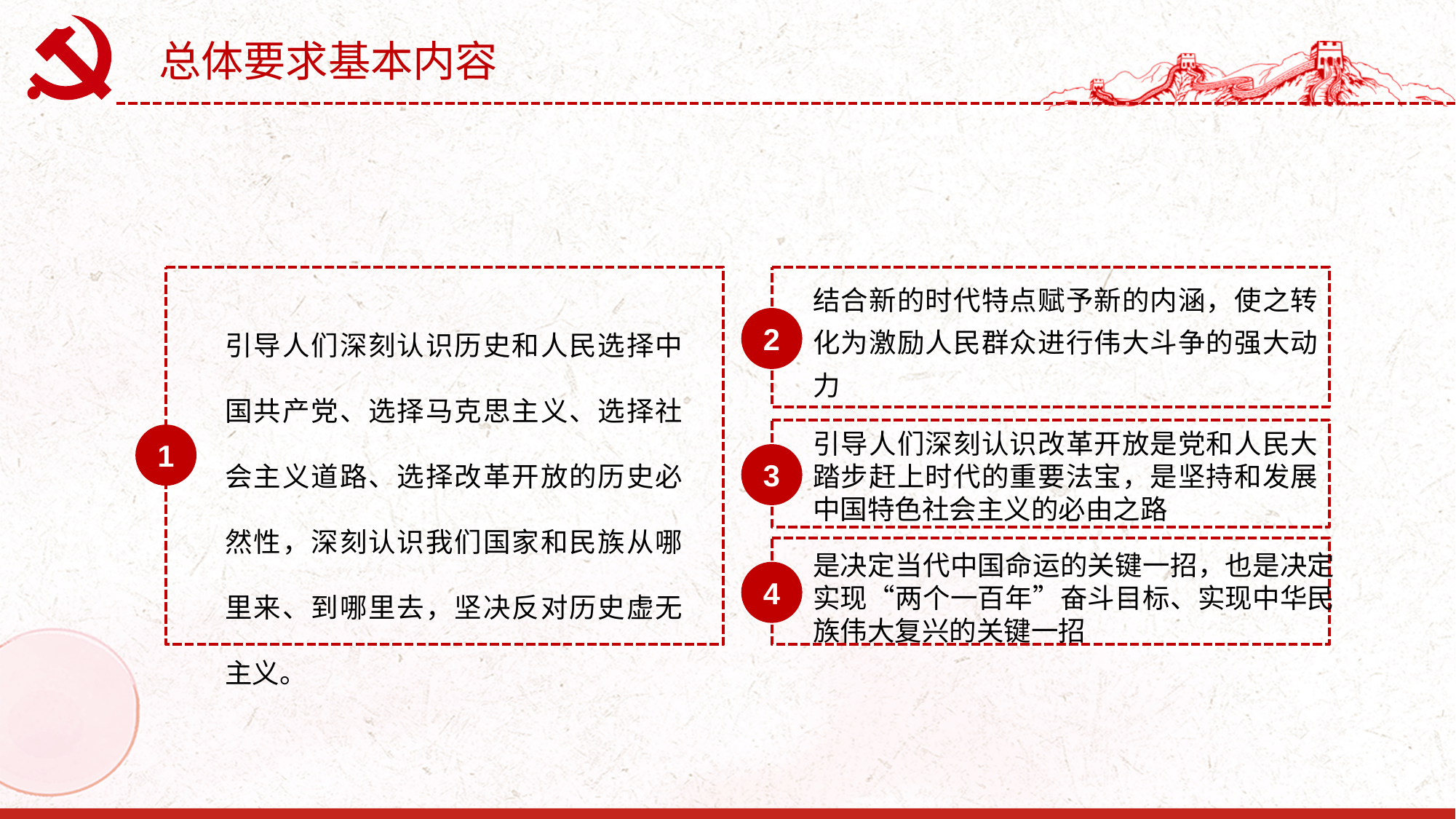

总体要求基本内容

结合新的时代特点赋予新的内涵，使之转化为激励人民群众进行伟大斗争的强大动力
引导人们深刻认识历史和人民选择中国共产党、选择马克思主义、选择社会主义道路、选择改革开放的历史必然性，深刻认识我们国家和民族从哪里来、到哪里去，坚决反对历史虚无主义。
2

引导人们深刻认识改革开放是党和人民大踏步赶上时代的重要法宝，是坚持和发展中国特色社会主义的必由之路
1
3

是决定当代中国命运的关键一招，也是决定实现“两个一百年”奋斗目标、实现中华民族伟大复兴的关键一招
4